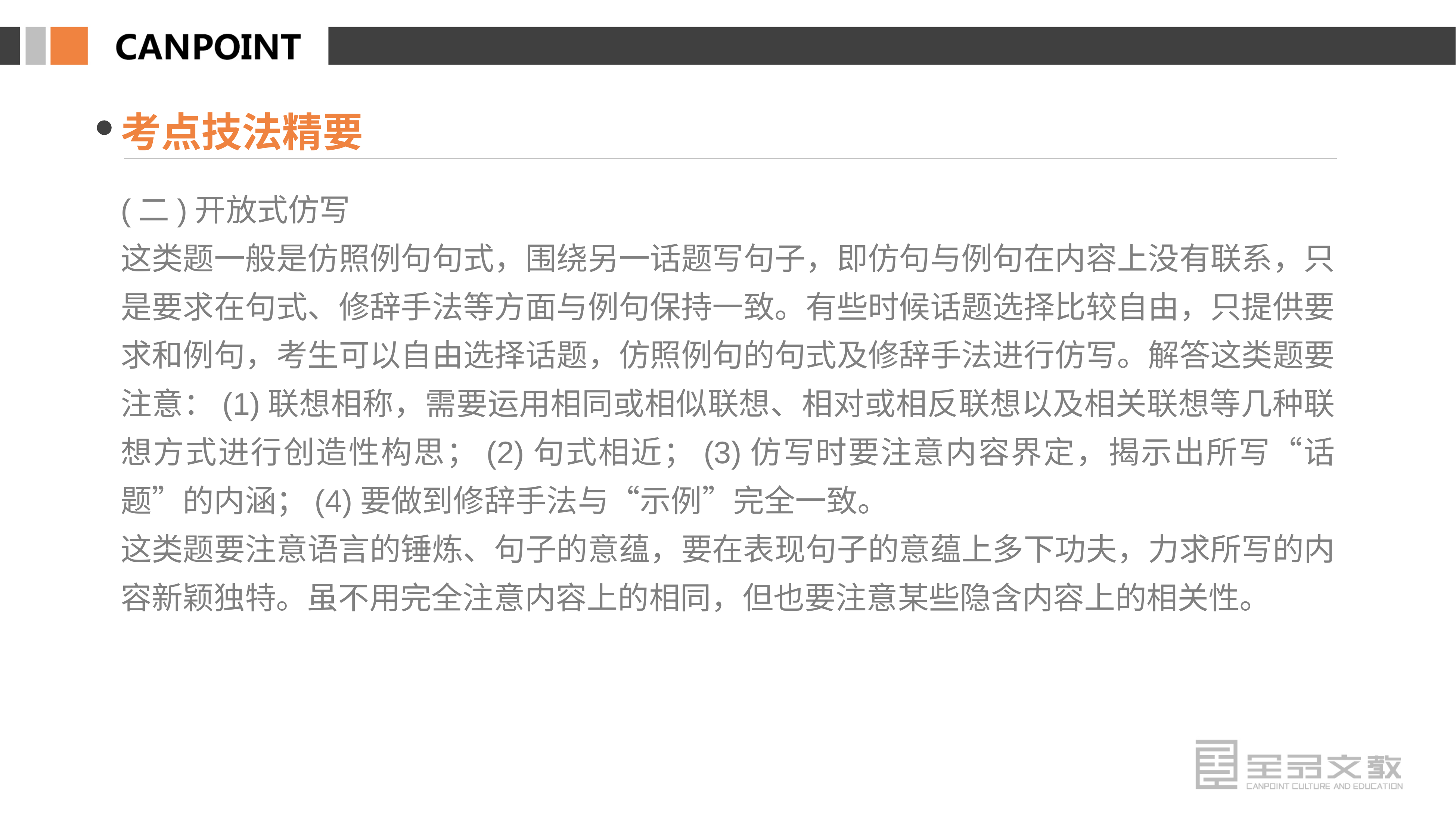

考点技法精要

(二)开放式仿写
这类题一般是仿照例句句式，围绕另一话题写句子，即仿句与例句在内容上没有联系，只是要求在句式、修辞手法等方面与例句保持一致。有些时候话题选择比较自由，只提供要求和例句，考生可以自由选择话题，仿照例句的句式及修辞手法进行仿写。解答这类题要注意：(1)联想相称，需要运用相同或相似联想、相对或相反联想以及相关联想等几种联想方式进行创造性构思；(2)句式相近；(3)仿写时要注意内容界定，揭示出所写“话题”的内涵；(4)要做到修辞手法与“示例”完全一致。
这类题要注意语言的锤炼、句子的意蕴，要在表现句子的意蕴上多下功夫，力求所写的内容新颖独特。虽不用完全注意内容上的相同，但也要注意某些隐含内容上的相关性。